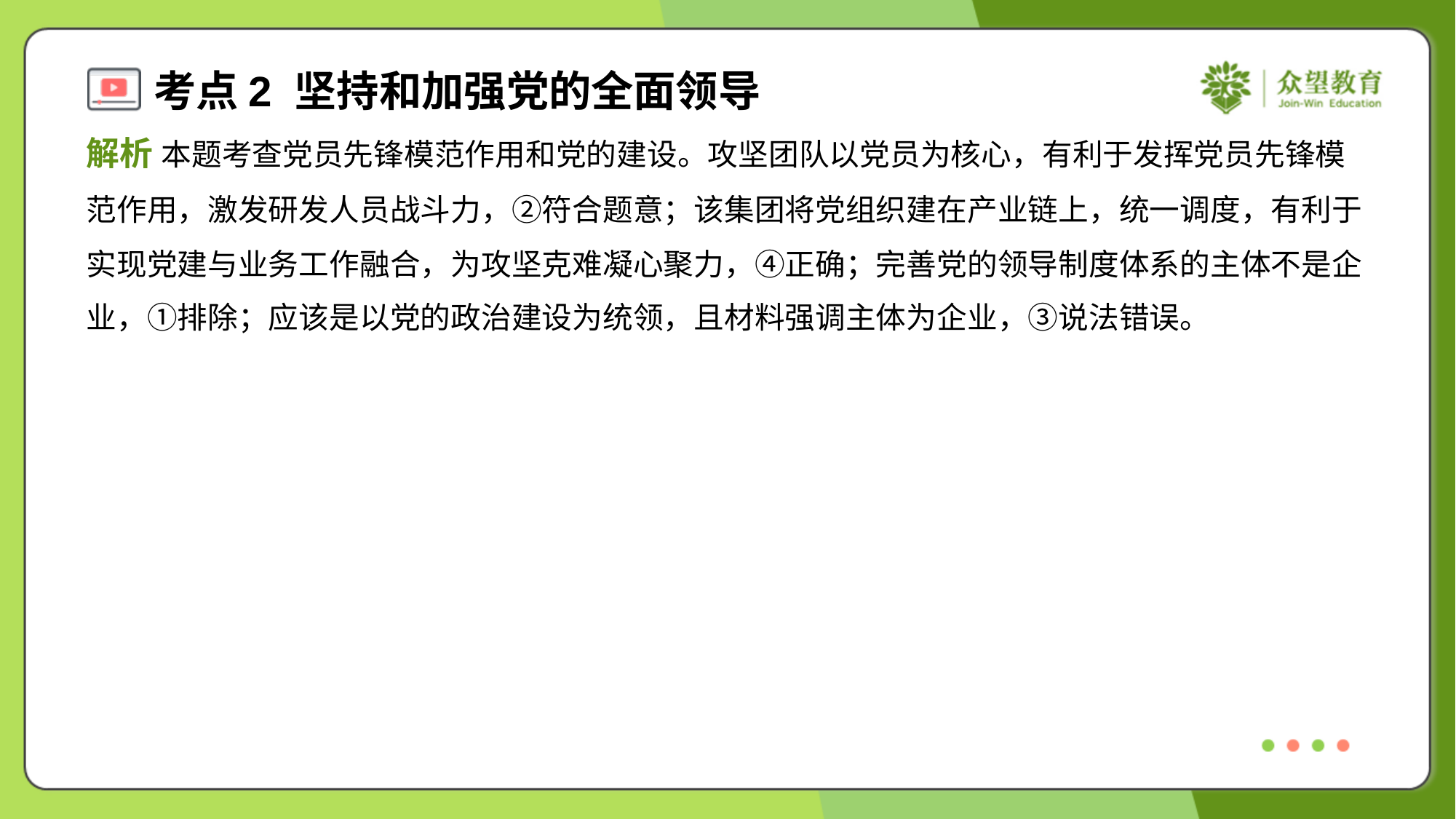

解析 本题考查党员先锋模范作用和党的建设。攻坚团队以党员为核心，有利于发挥党员先锋模
范作用，激发研发人员战斗力，②符合题意；该集团将党组织建在产业链上，统一调度，有利于
实现党建与业务工作融合，为攻坚克难凝心聚力，④正确；完善党的领导制度体系的主体不是企
业，①排除；应该是以党的政治建设为统领，且材料强调主体为企业，③说法错误。